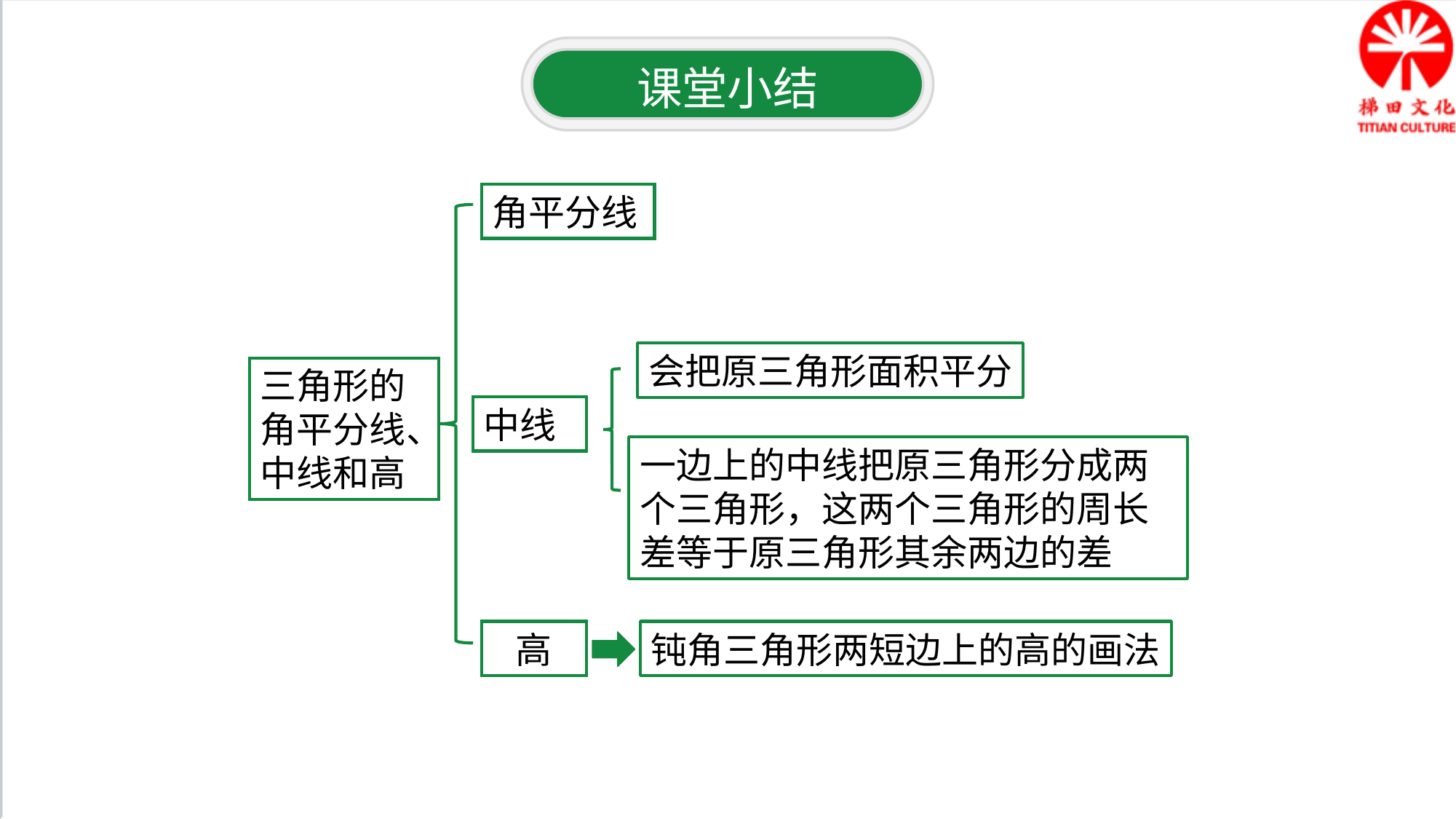

课堂小结
角平分线

会把原三角形面积平分
三角形的角平分线、中线和高

中线
一边上的中线把原三角形分成两个三角形，这两个三角形的周长差等于原三角形其余两边的差
高
钝角三角形两短边上的高的画法